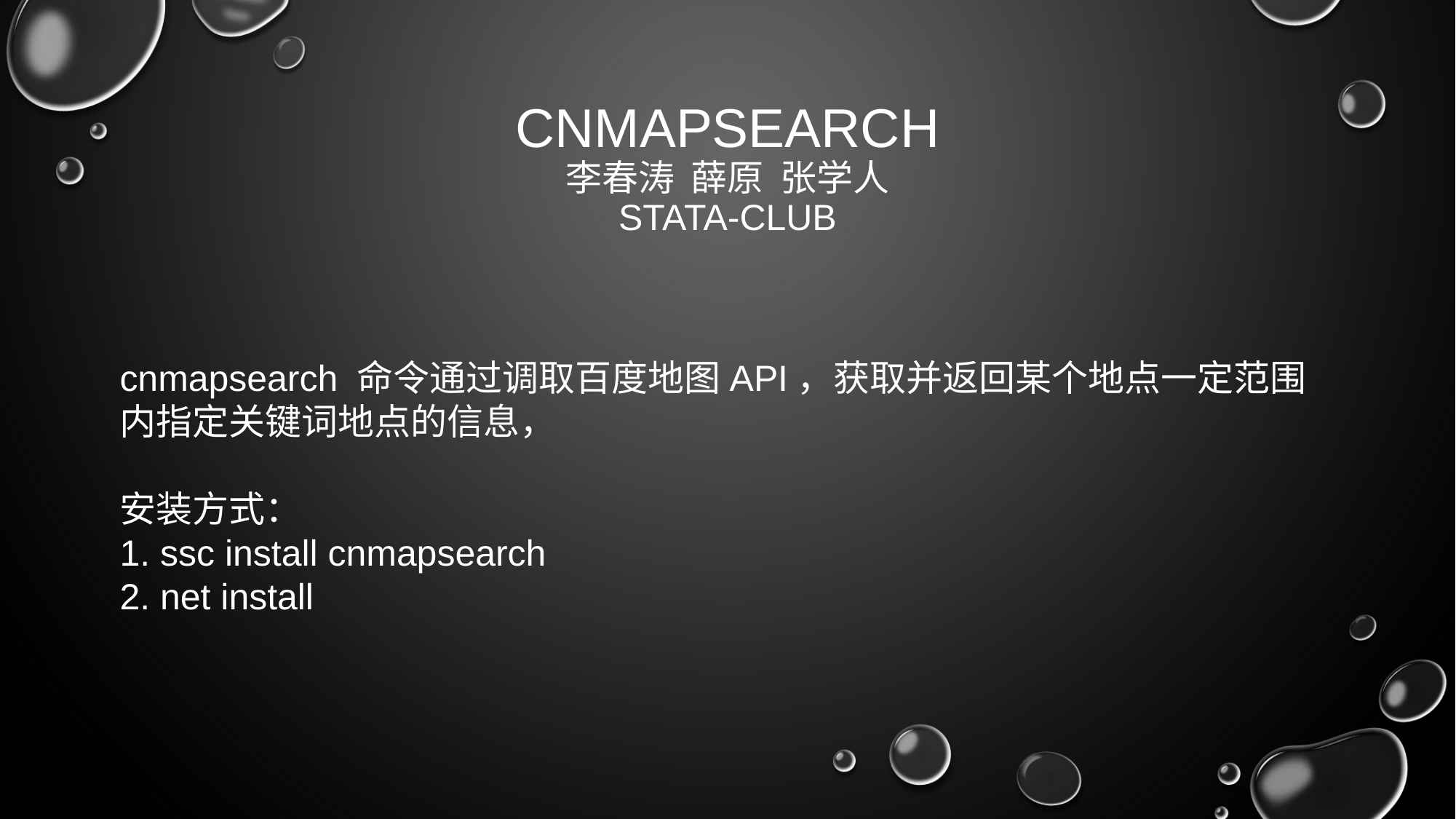

# CnMAPSEARCH 李春涛  薛原  张学人 Stata-CLUB

cnmapsearch 命令通过调取百度地图API，获取并返回某个地点一定范围内指定关键词地点的信息，

安装方式：
1. ssc install cnmapsearch
2. net install